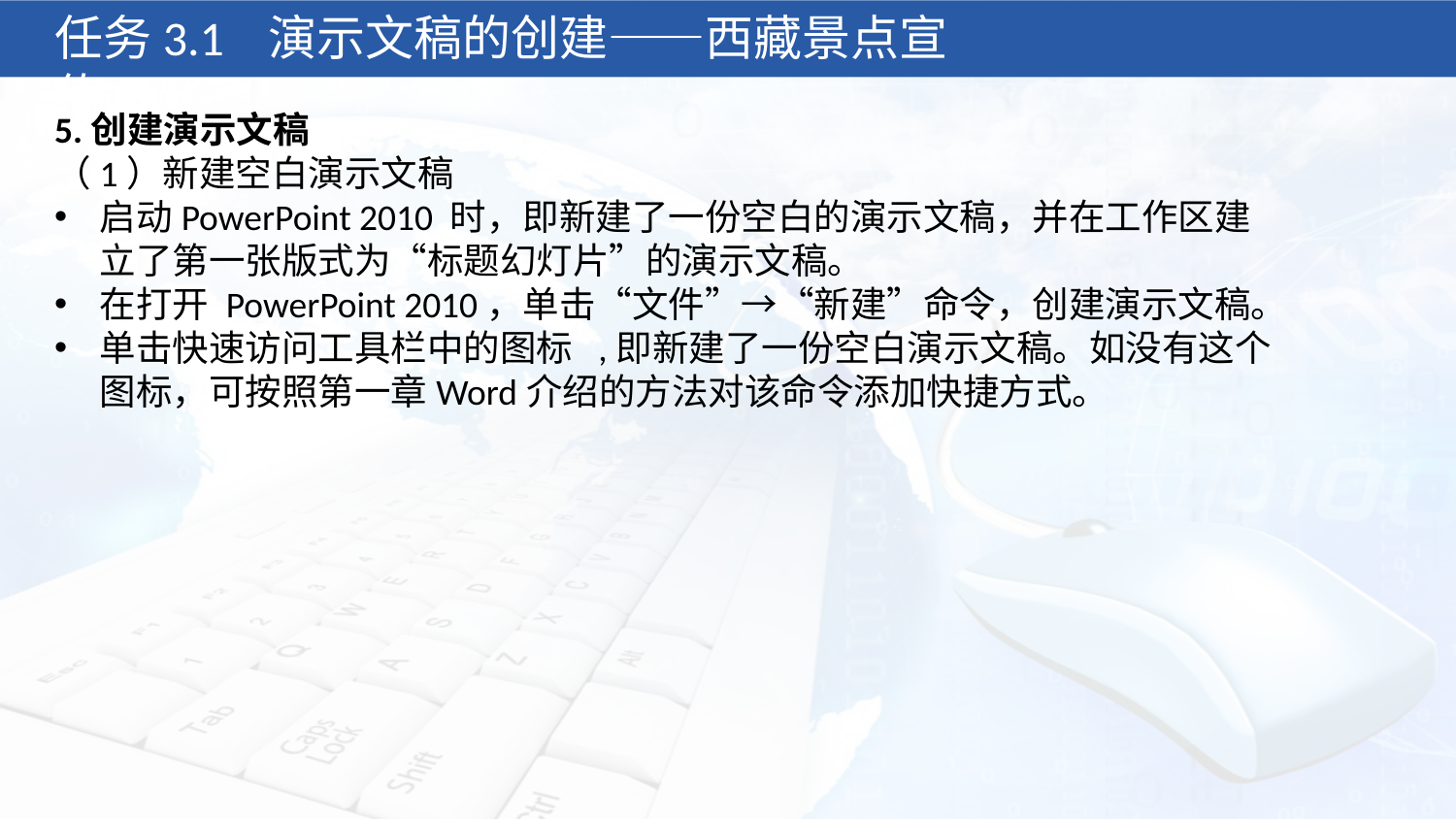

任务3.1   演示文稿的创建——西藏景点宣传
5.创建演示文稿
（1）新建空白演示文稿
启动PowerPoint 2010 时，即新建了一份空白的演示文稿，并在工作区建立了第一张版式为“标题幻灯片”的演示文稿。
在打开 PowerPoint 2010，单击“文件”→“新建”命令，创建演示文稿。
单击快速访问工具栏中的图标  ,即新建了一份空白演示文稿。如没有这个图标，可按照第一章Word介绍的方法对该命令添加快捷方式。